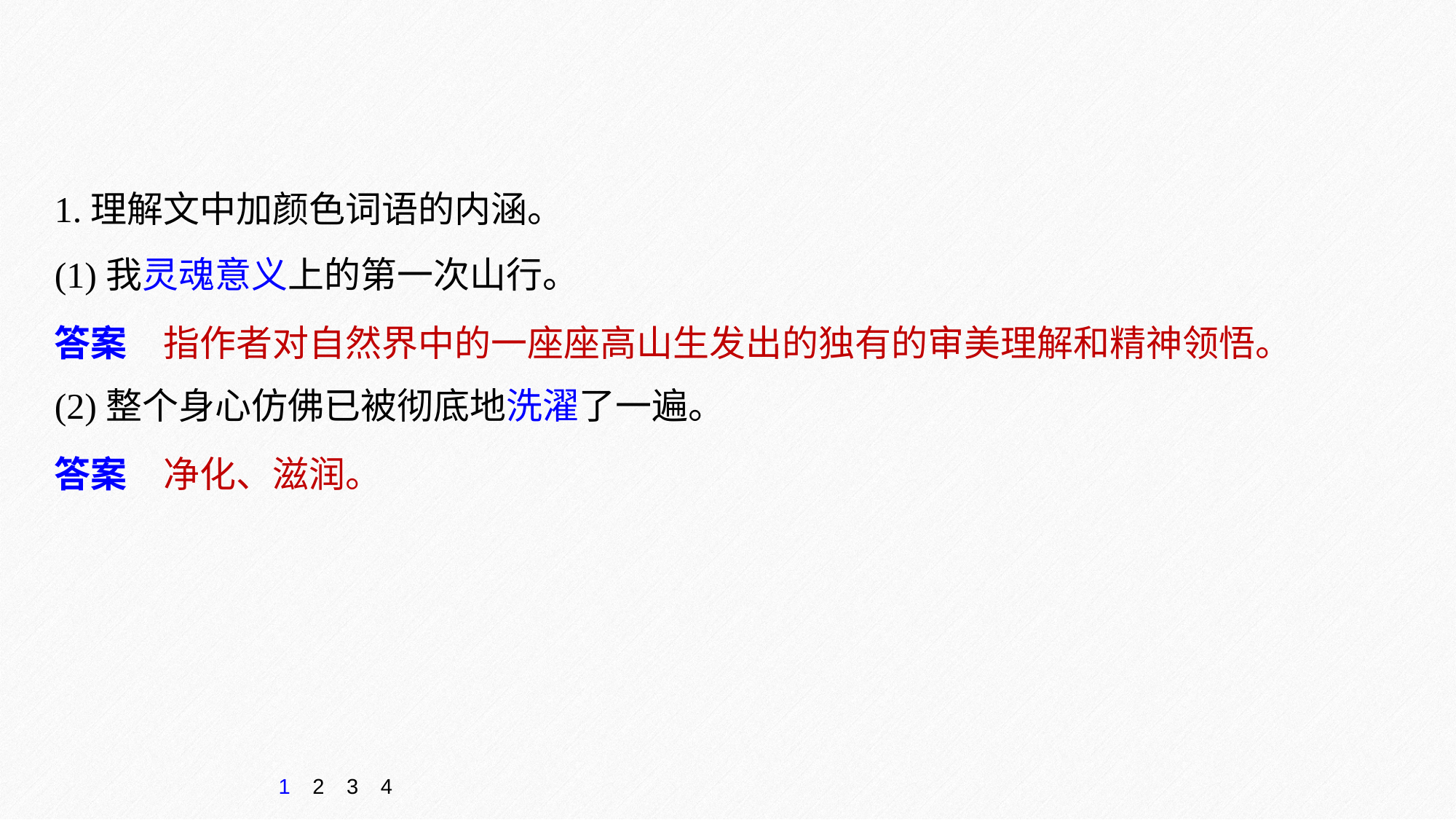

1.理解文中加颜色词语的内涵。
(1)我灵魂意义上的第一次山行。

(2)整个身心仿佛已被彻底地洗濯了一遍。
答案　指作者对自然界中的一座座高山生发出的独有的审美理解和精神领悟。

答案　净化、滋润。
1
2
3
4